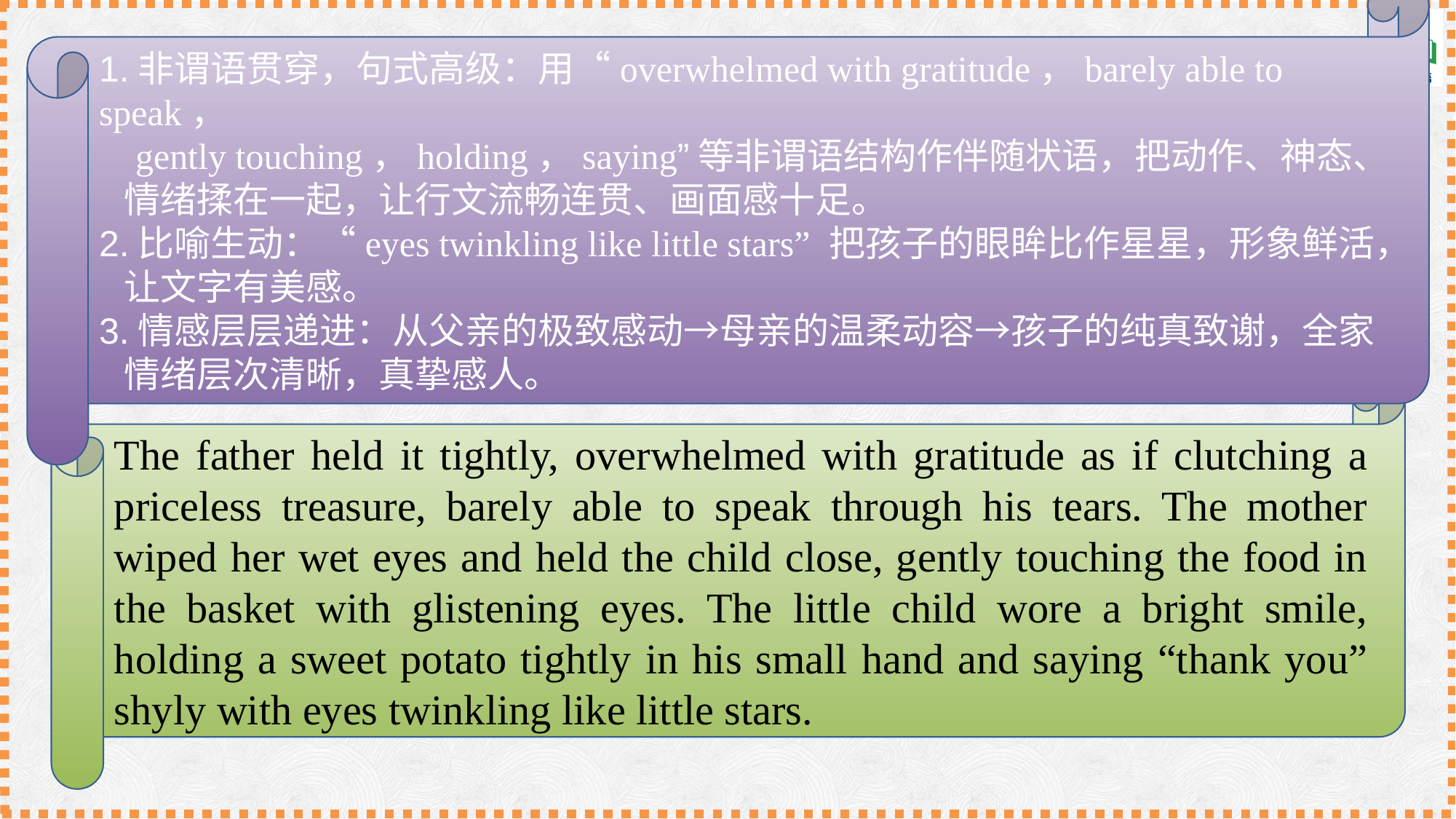

1.非谓语贯穿，句式高级：用“overwhelmed with gratitude，barely able to speak，
    gently touching，holding，saying”等非谓语结构作伴随状语，把动作、神态、
  情绪揉在一起，让行文流畅连贯、画面感十足。
2.比喻生动：“eyes twinkling like little stars” 把孩子的眼眸比作星星，形象鲜活，
  让文字有美感。
3.情感层层递进：从父亲的极致感动→母亲的温柔动容→孩子的纯真致谢，全家
  情绪层次清晰，真挚感人。
Paragraph 2: Seeing the special “basket”, the family were moved to tears.
父亲紧紧抱着篮子，满心感激，仿佛攥着一件无价之宝，哽咽得说不出话。母亲拭去眼角的泪水，紧紧搂住孩子，泪光闪烁地轻轻抚着篮中的食物。小孩子笑容灿烂，小手紧紧攥着一根红薯，羞涩地道谢，眼眸如繁星般闪亮。
The father held it tightly, overwhelmed with gratitude as if clutching a priceless treasure, barely able to speak through his tears. The mother wiped her wet eyes and held the child close, gently touching the food in the basket with glistening eyes. The little child wore a bright smile, holding a sweet potato tightly in his small hand and saying “thank you” shyly with eyes twinkling like little stars.